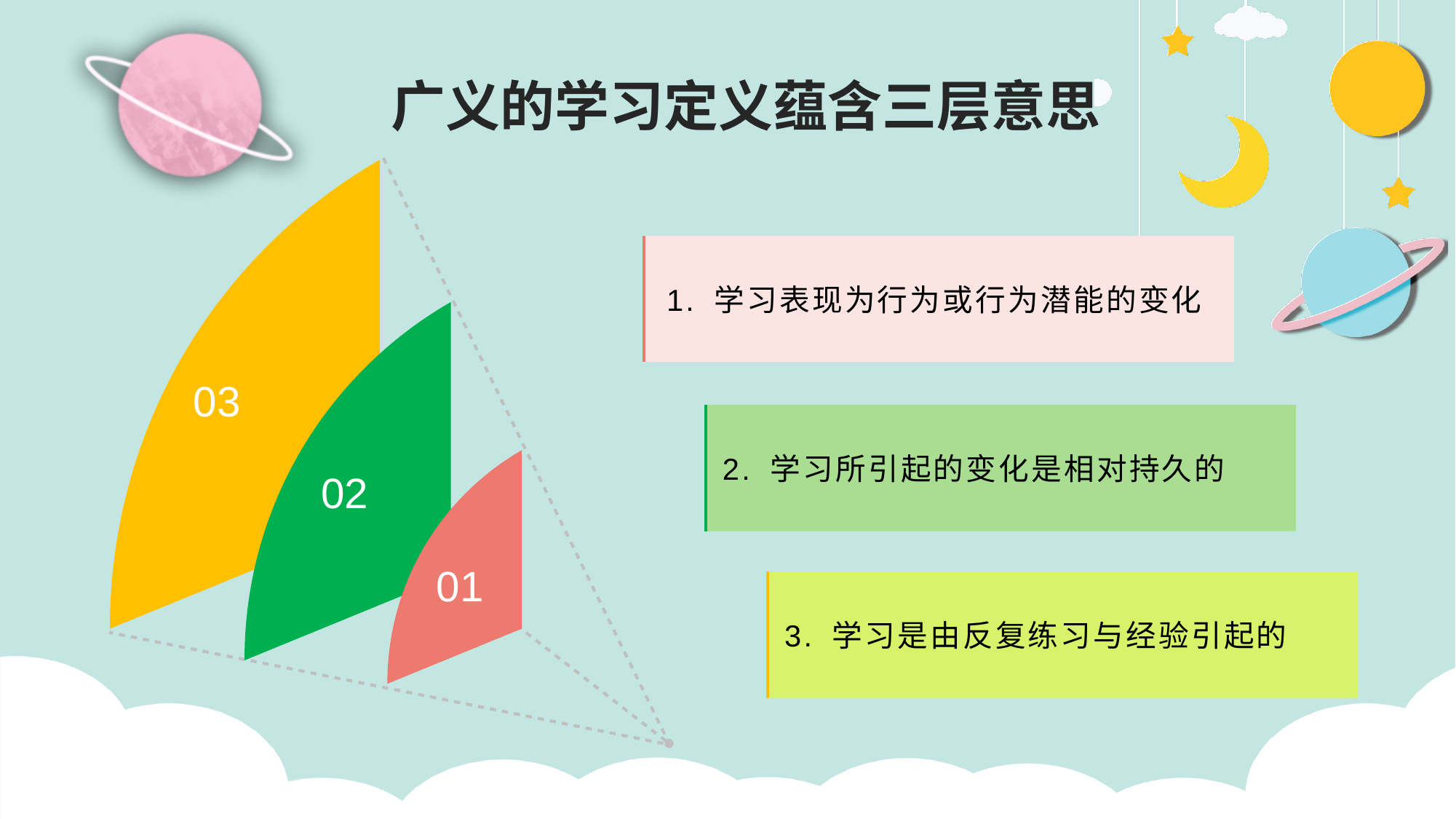

广义的学习定义蕴含三层意思

1. 学习表现为行为或行为潜能的变化

03

2. 学习所引起的变化是相对持久的

02
01

3. 学习是由反复练习与经验引起的